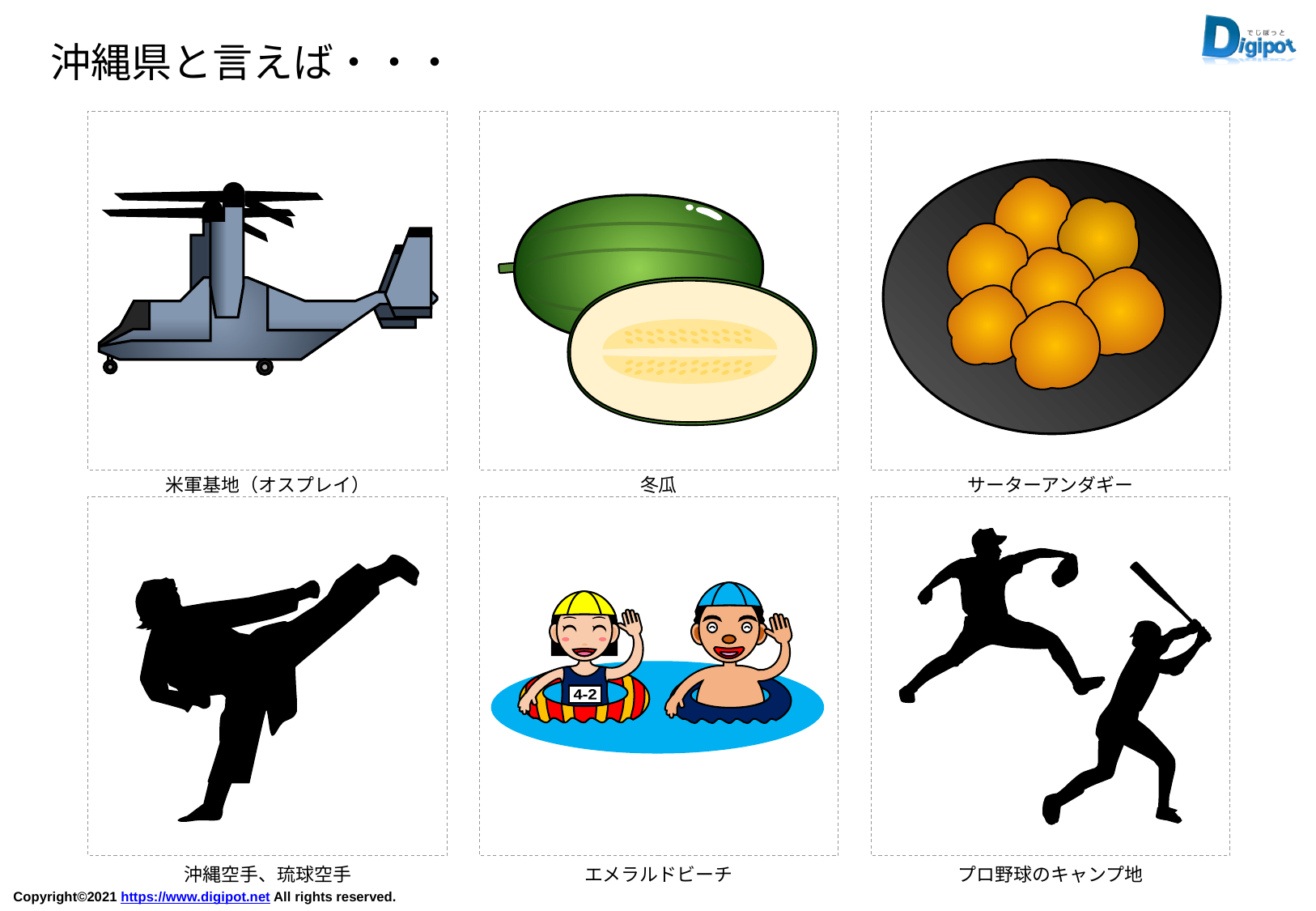

沖縄県と言えば・・・

米軍基地（オスプレイ）
冬瓜
サーターアンダギー

4-2
沖縄空手、琉球空手
エメラルドビーチ
プロ野球のキャンプ地